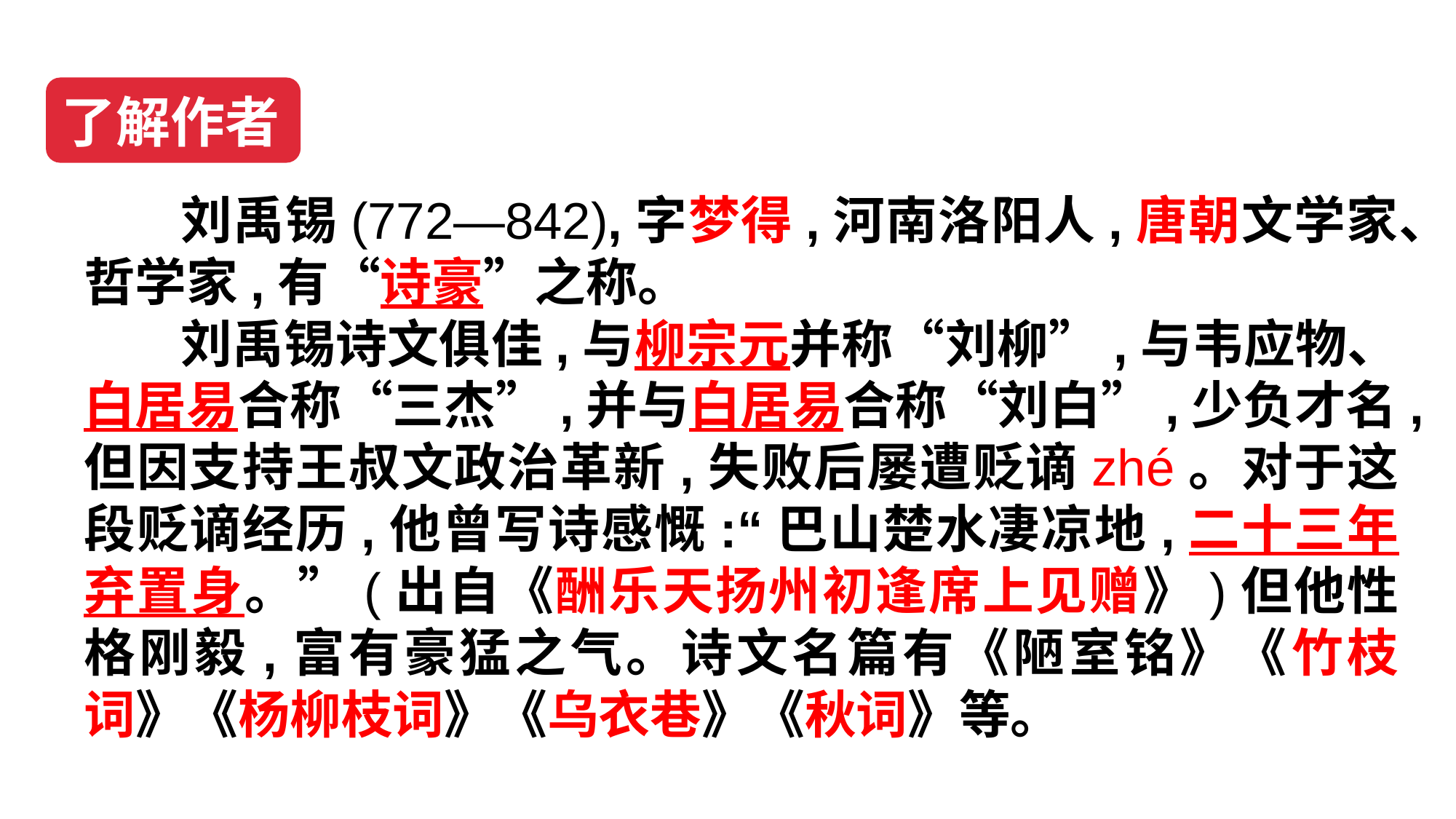

了解作者
        刘禹锡(772—842),字梦得,河南洛阳人,唐朝文学家、哲学家,有“诗豪”之称。
       刘禹锡诗文俱佳,与柳宗元并称“刘柳”,与韦应物、白居易合称“三杰”,并与白居易合称“刘白”,少负才名,但因支持王叔文政治革新,失败后屡遭贬谪zhé。对于这段贬谪经历,他曾写诗感慨:“巴山楚水凄凉地,二十三年弃置身。”(出自《酬乐天扬州初逢席上见赠》)但他性格刚毅,富有豪猛之气。诗文名篇有《陋室铭》《竹枝词》《杨柳枝词》《乌衣巷》《秋词》等。